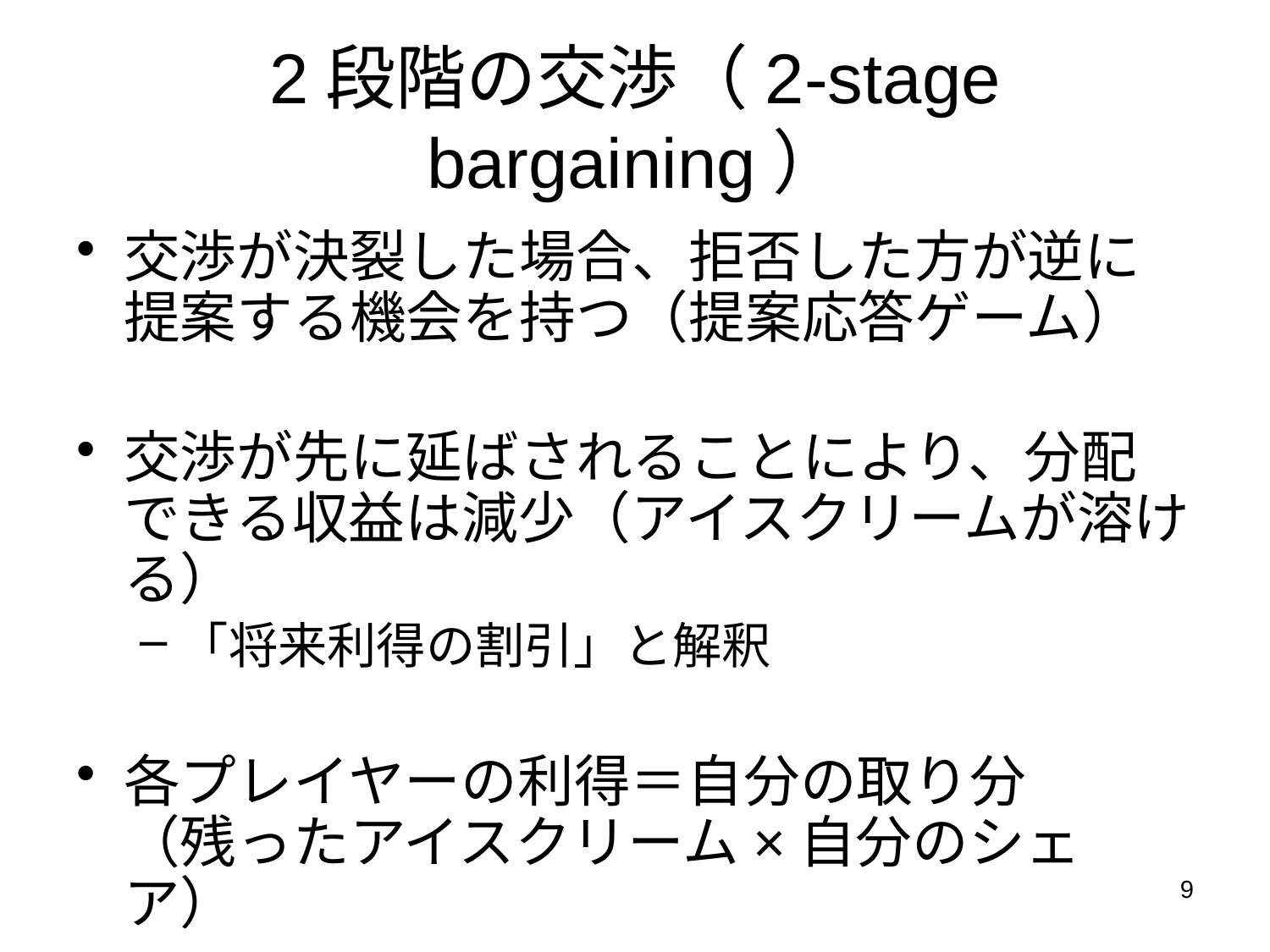

# 2段階の交渉（2-stage bargaining）
交渉が決裂した場合、拒否した方が逆に提案する機会を持つ（提案応答ゲーム）

交渉が先に延ばされることにより、分配できる収益は減少（アイスクリームが溶ける）
「将来利得の割引」と解釈

各プレイヤーの利得＝自分の取り分（残ったアイスクリーム×自分のシェア）
9